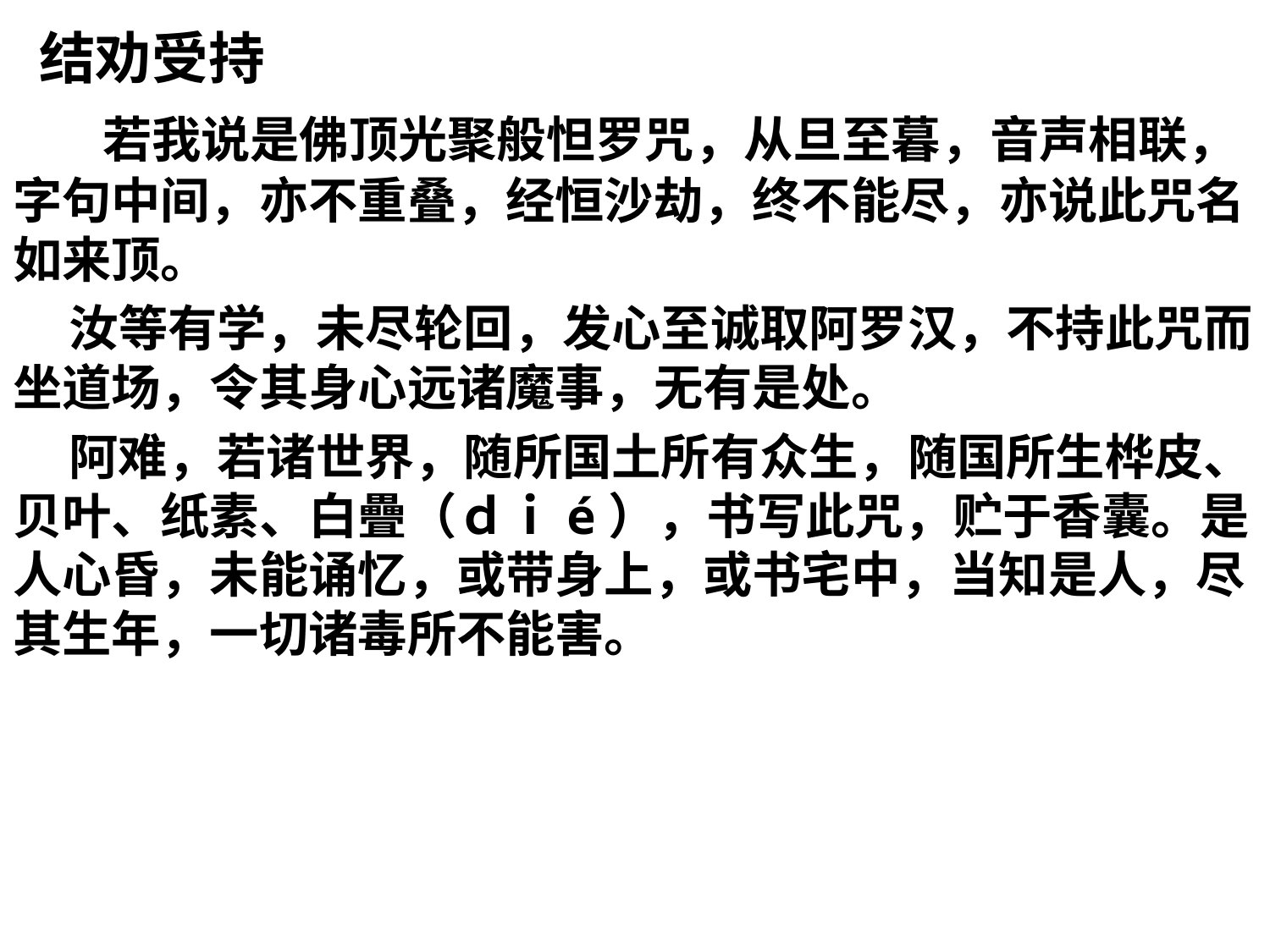

结劝受持
      若我说是佛顶光聚般怛罗咒，从旦至暮，音声相联，字句中间，亦不重叠，经恒沙劫，终不能尽，亦说此咒名如来顶。
    汝等有学，未尽轮回，发心至诚取阿罗汉，不持此咒而坐道场，令其身心远诸魔事，无有是处。
    阿难，若诸世界，随所国土所有众生，随国所生桦皮、贝叶、纸素、白疊（ｄｉé），书写此咒，贮于香囊。是人心昏，未能诵忆，或带身上，或书宅中，当知是人，尽其生年，一切诸毒所不能害。